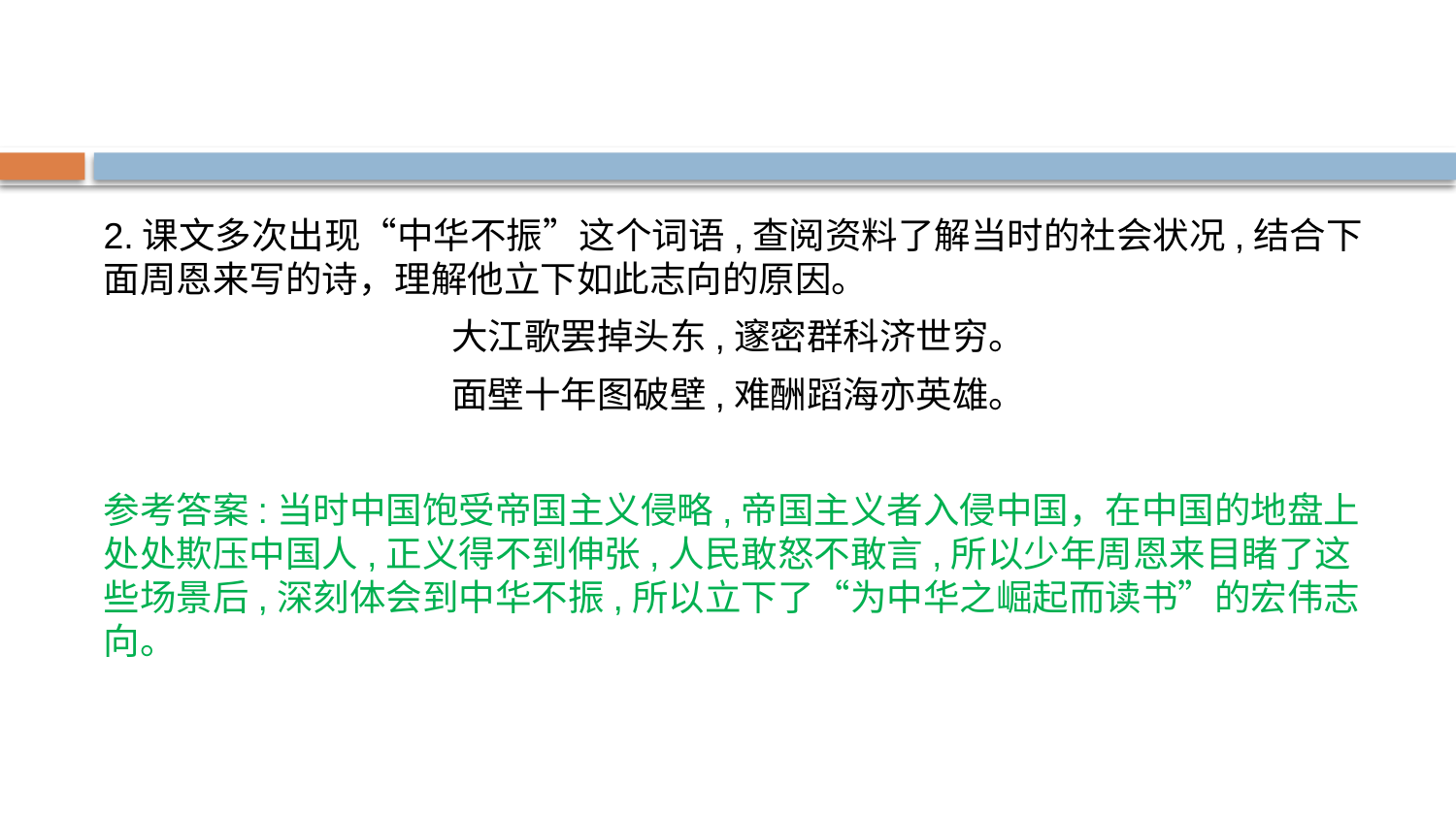

2.课文多次出现“中华不振”这个词语,查阅资料了解当时的社会状况,结合下面周恩来写的诗，理解他立下如此志向的原因。
大江歌罢掉头东,邃密群科济世穷。
面壁十年图破壁,难酬蹈海亦英雄。

参考答案:当时中国饱受帝国主义侵略,帝国主义者入侵中国，在中国的地盘上处处欺压中国人,正义得不到伸张,人民敢怒不敢言,所以少年周恩来目睹了这些场景后,深刻体会到中华不振,所以立下了“为中华之崛起而读书”的宏伟志向。